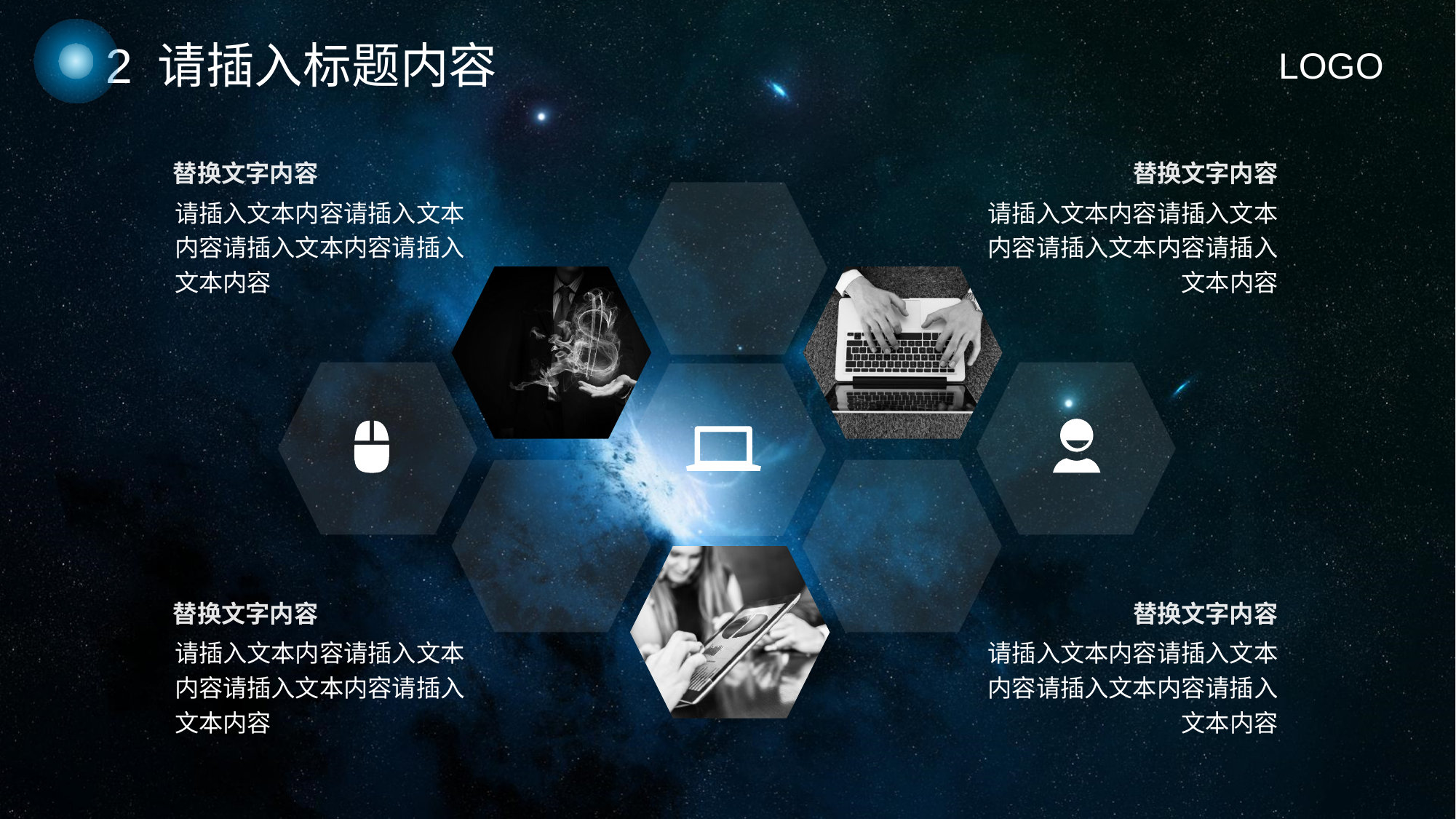

2 请插入标题内容
LOGO
替换文字内容
替换文字内容

请插入文本内容请插入文本内容请插入文本内容请插入文本内容

请插入文本内容请插入文本内容请插入文本内容请插入文本内容

替换文字内容
替换文字内容
请插入文本内容请插入文本内容请插入文本内容请插入文本内容
请插入文本内容请插入文本内容请插入文本内容请插入文本内容